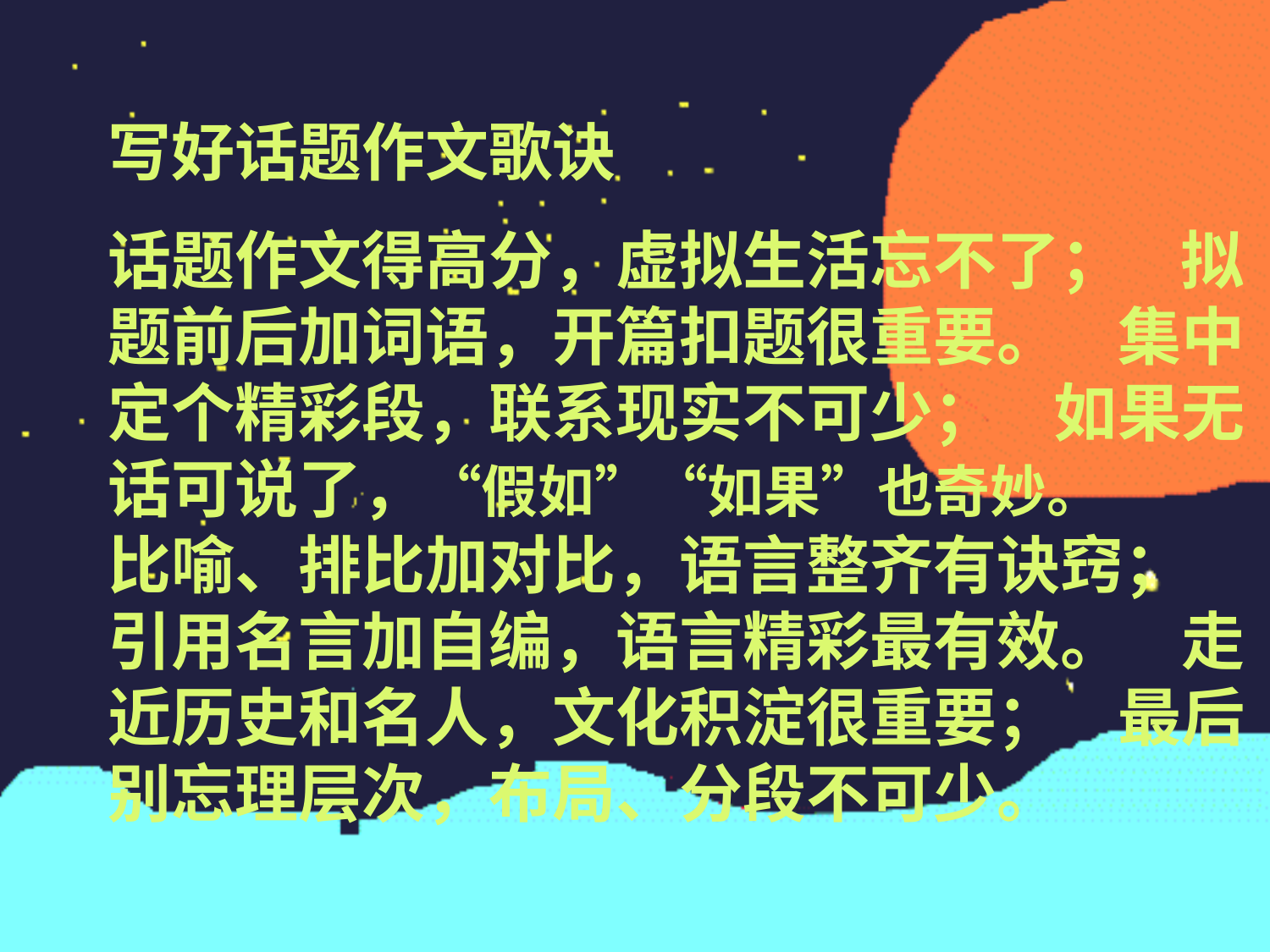

写好话题作文歌诀
话题作文得高分，虚拟生活忘不了；    拟题前后加词语，开篇扣题很重要。    集中定个精彩段，联系现实不可少；    如果无话可说了，“假如”“如果”也奇妙。
比喻、排比加对比，语言整齐有诀窍； 引用名言加自编，语言精彩最有效。    走近历史和名人，文化积淀很重要；    最后别忘理层次，布局、分段不可少。